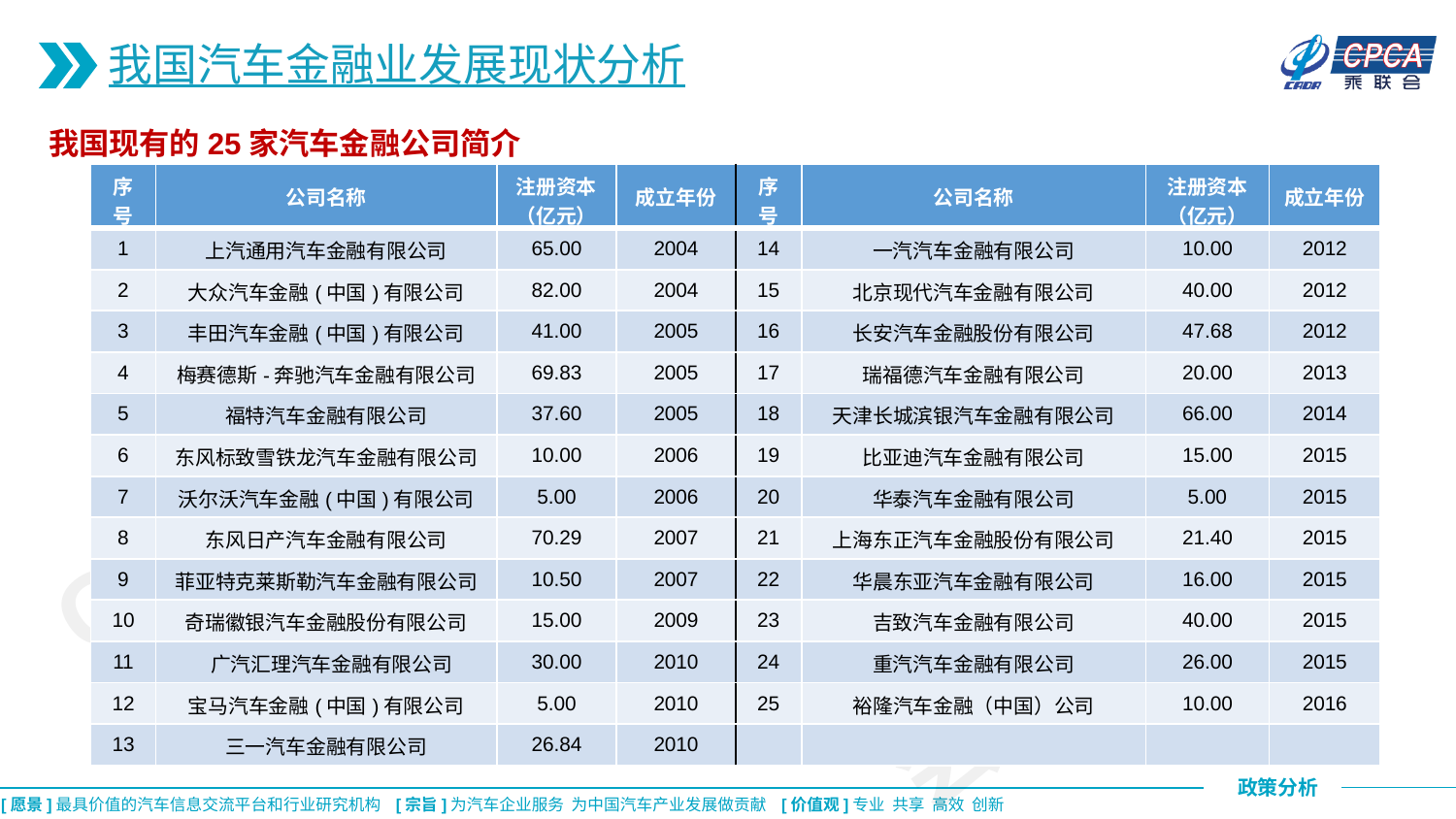

我国汽车金融业发展现状分析
我国现有的25家汽车金融公司简介
| 序号 | 公司名称 | 注册资本 （亿元） | 成立年份 | 序号 | 公司名称 | 注册资本 （亿元） | 成立年份 |
| --- | --- | --- | --- | --- | --- | --- | --- |
| 1 | 上汽通用汽车金融有限公司 | 65.00 | 2004 | 14 | 一汽汽车金融有限公司 | 10.00 | 2012 |
| 2 | 大众汽车金融(中国)有限公司 | 82.00 | 2004 | 15 | 北京现代汽车金融有限公司 | 40.00 | 2012 |
| 3 | 丰田汽车金融(中国)有限公司 | 41.00 | 2005 | 16 | 长安汽车金融股份有限公司 | 47.68 | 2012 |
| 4 | 梅赛德斯-奔驰汽车金融有限公司 | 69.83 | 2005 | 17 | 瑞福德汽车金融有限公司 | 20.00 | 2013 |
| 5 | 福特汽车金融有限公司 | 37.60 | 2005 | 18 | 天津长城滨银汽车金融有限公司 | 66.00 | 2014 |
| 6 | 东风标致雪铁龙汽车金融有限公司 | 10.00 | 2006 | 19 | 比亚迪汽车金融有限公司 | 15.00 | 2015 |
| 7 | 沃尔沃汽车金融(中国)有限公司 | 5.00 | 2006 | 20 | 华泰汽车金融有限公司 | 5.00 | 2015 |
| 8 | 东风日产汽车金融有限公司 | 70.29 | 2007 | 21 | 上海东正汽车金融股份有限公司 | 21.40 | 2015 |
| 9 | 菲亚特克莱斯勒汽车金融有限公司 | 10.50 | 2007 | 22 | 华晨东亚汽车金融有限公司 | 16.00 | 2015 |
| 10 | 奇瑞徽银汽车金融股份有限公司 | 15.00 | 2009 | 23 | 吉致汽车金融有限公司 | 40.00 | 2015 |
| 11 | 广汽汇理汽车金融有限公司 | 30.00 | 2010 | 24 | 重汽汽车金融有限公司 | 26.00 | 2015 |
| 12 | 宝马汽车金融(中国)有限公司 | 5.00 | 2010 | 25 | 裕隆汽车金融（中国）公司 | 10.00 | 2016 |
| 13 | 三一汽车金融有限公司 | 26.84 | 2010 |  |  |  |  |
CPCA乘联会
CPCA乘联会